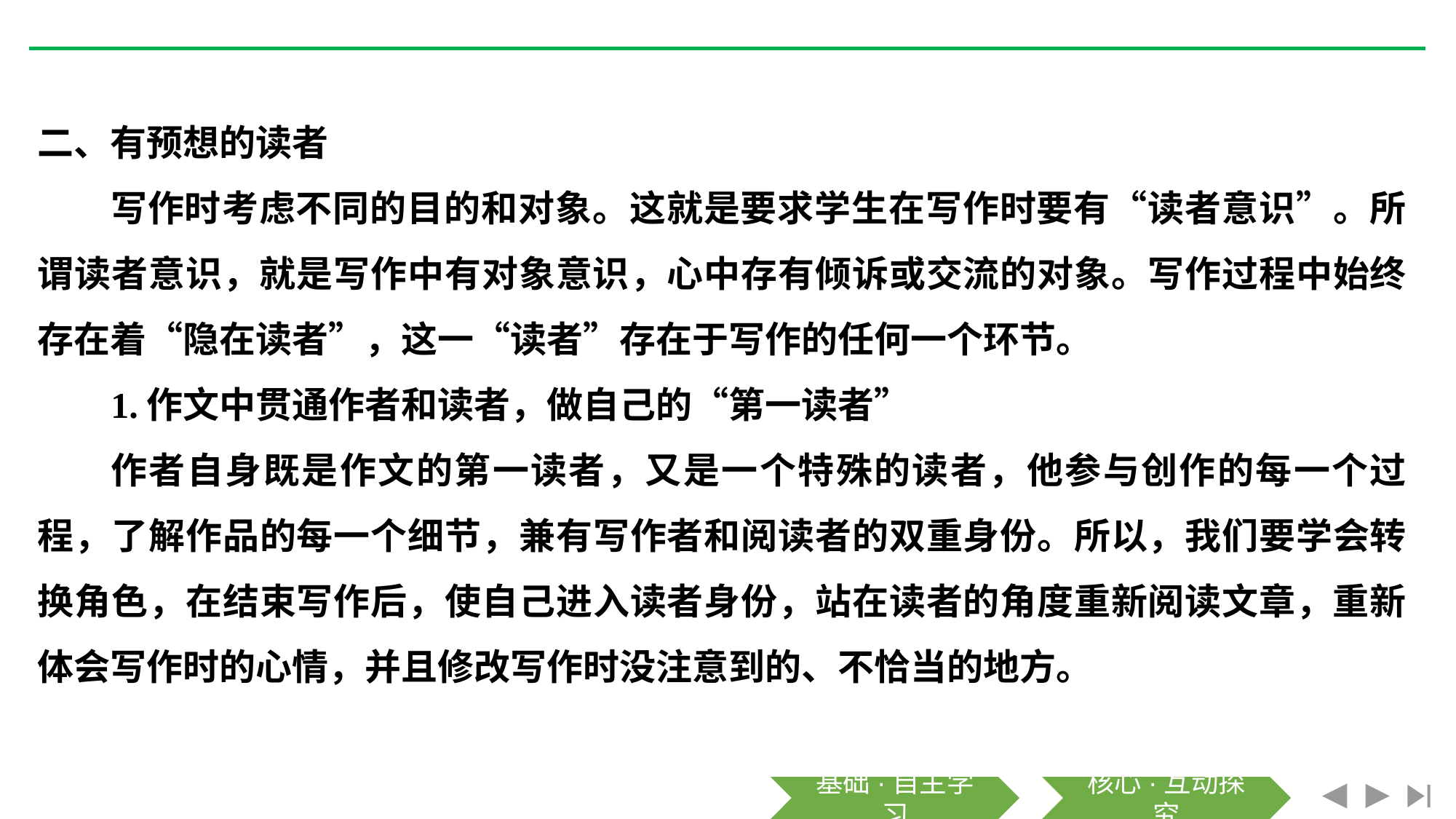

二、有预想的读者
写作时考虑不同的目的和对象。这就是要求学生在写作时要有“读者意识”。所谓读者意识，就是写作中有对象意识，心中存有倾诉或交流的对象。写作过程中始终存在着“隐在读者”，这一“读者”存在于写作的任何一个环节。
1.作文中贯通作者和读者，做自己的“第一读者”
作者自身既是作文的第一读者，又是一个特殊的读者，他参与创作的每一个过程，了解作品的每一个细节，兼有写作者和阅读者的双重身份。所以，我们要学会转换角色，在结束写作后，使自己进入读者身份，站在读者的角度重新阅读文章，重新体会写作时的心情，并且修改写作时没注意到的、不恰当的地方。